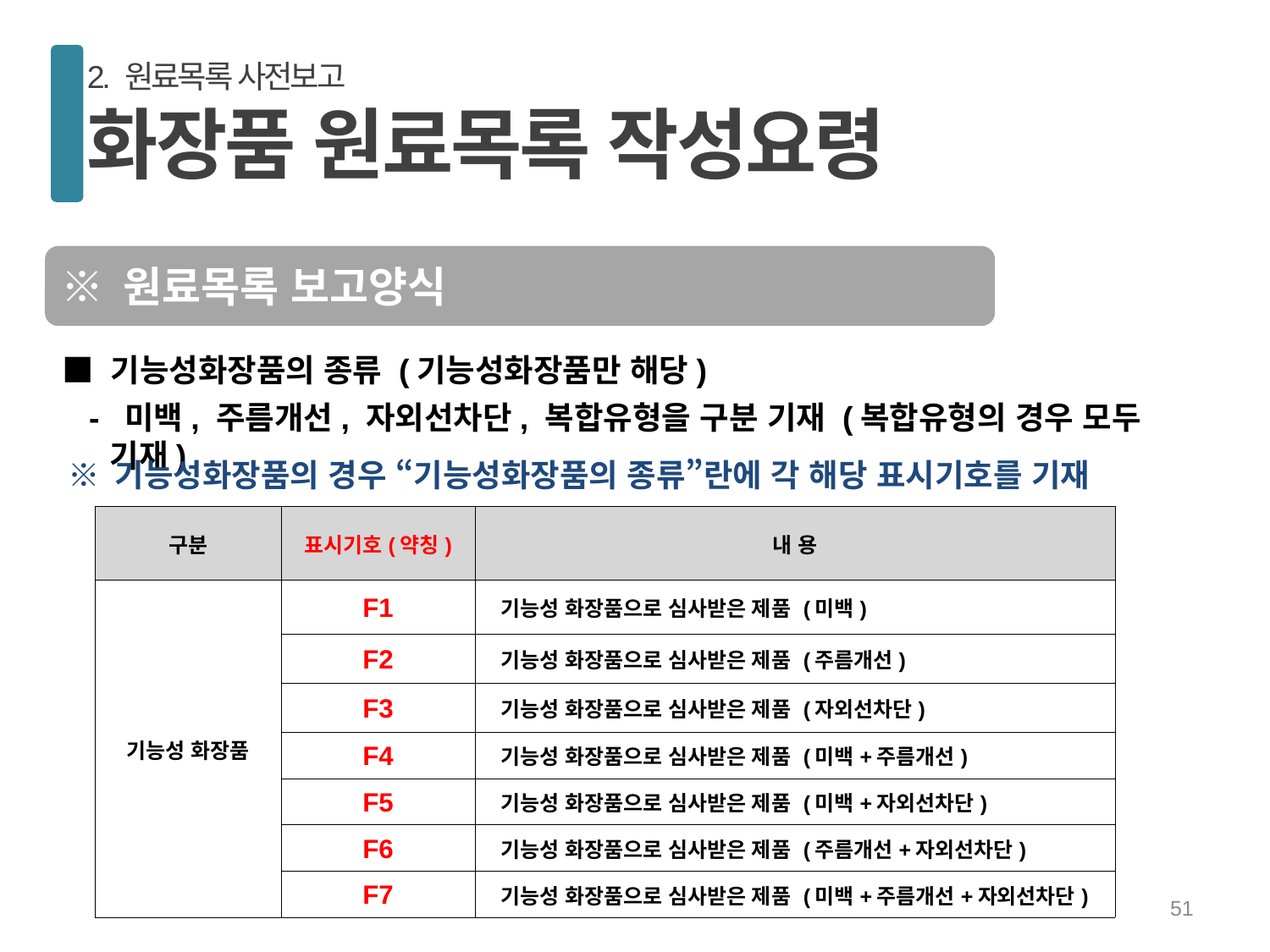

2. 원료목록 사전보고
화장품 원료목록 작성요령
※ 원료목록 보고양식
■ 기능성화장품의 종류 (기능성화장품만 해당)
   -  미백, 주름개선, 자외선차단, 복합유형을 구분 기재 (복합유형의 경우 모두 기재)
 ※ 기능성화장품의 경우 “기능성화장품의 종류”란에 각 해당 표시기호를 기재
| 구분 | 표시기호(약칭) | 내 용 |
| --- | --- | --- |
| 기능성 화장품 | F1 | 기능성 화장품으로 심사받은 제품 (미백) |
|  | F2 | 기능성 화장품으로 심사받은 제품 (주름개선) |
|  | F3 | 기능성 화장품으로 심사받은 제품 (자외선차단) |
|  | F4 | 기능성 화장품으로 심사받은 제품 (미백+주름개선) |
|  | F5 | 기능성 화장품으로 심사받은 제품 (미백+자외선차단) |
|  | F6 | 기능성 화장품으로 심사받은 제품 (주름개선+자외선차단) |
|  | F7 | 기능성 화장품으로 심사받은 제품 (미백+주름개선+자외선차단) |
51